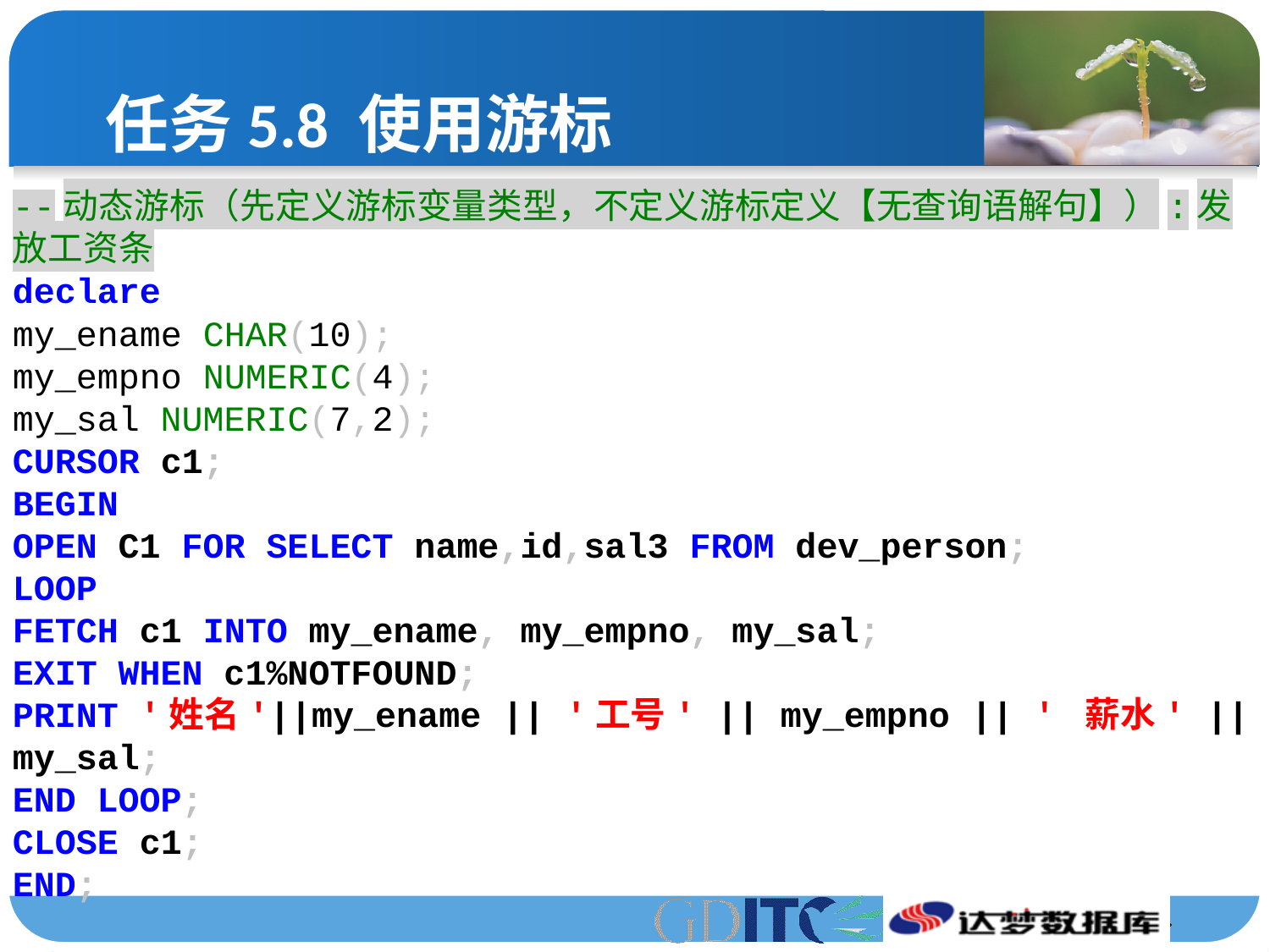

# 任务5.8 使用游标
--动态游标（先定义游标变量类型，不定义游标定义【无查询语解句】）:发放工资条
declare
my_ename CHAR(10);
my_empno NUMERIC(4);
my_sal NUMERIC(7,2);
CURSOR c1;
BEGIN
OPEN C1 FOR SELECT name,id,sal3 FROM dev_person;
LOOP
FETCH c1 INTO my_ename, my_empno, my_sal;
EXIT WHEN c1%NOTFOUND;
PRINT '姓名'||my_ename || '工号' || my_empno || ' 薪水' || my_sal;
END LOOP;
CLOSE c1;
END;